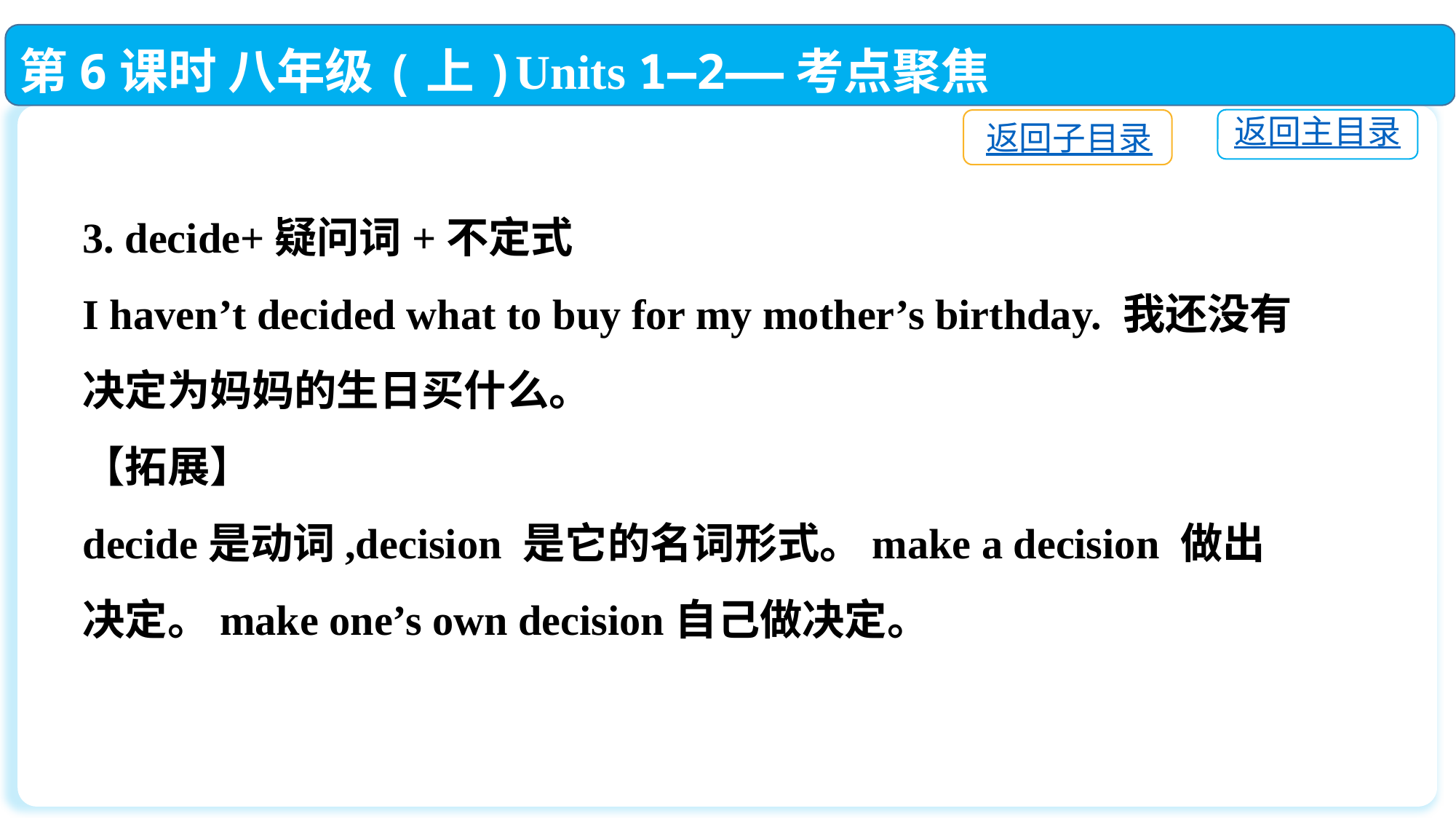

第6课时 八年级(上)Units 1—2——考点聚焦

返回主目录

返回子目录
3. decide+疑问词+不定式
I haven’t decided what to buy for my mother’s birthday. 我还没有决定为妈妈的生日买什么。
【拓展】
decide是动词,decision 是它的名词形式。make a decision 做出决定。make one’s own decision自己做决定。